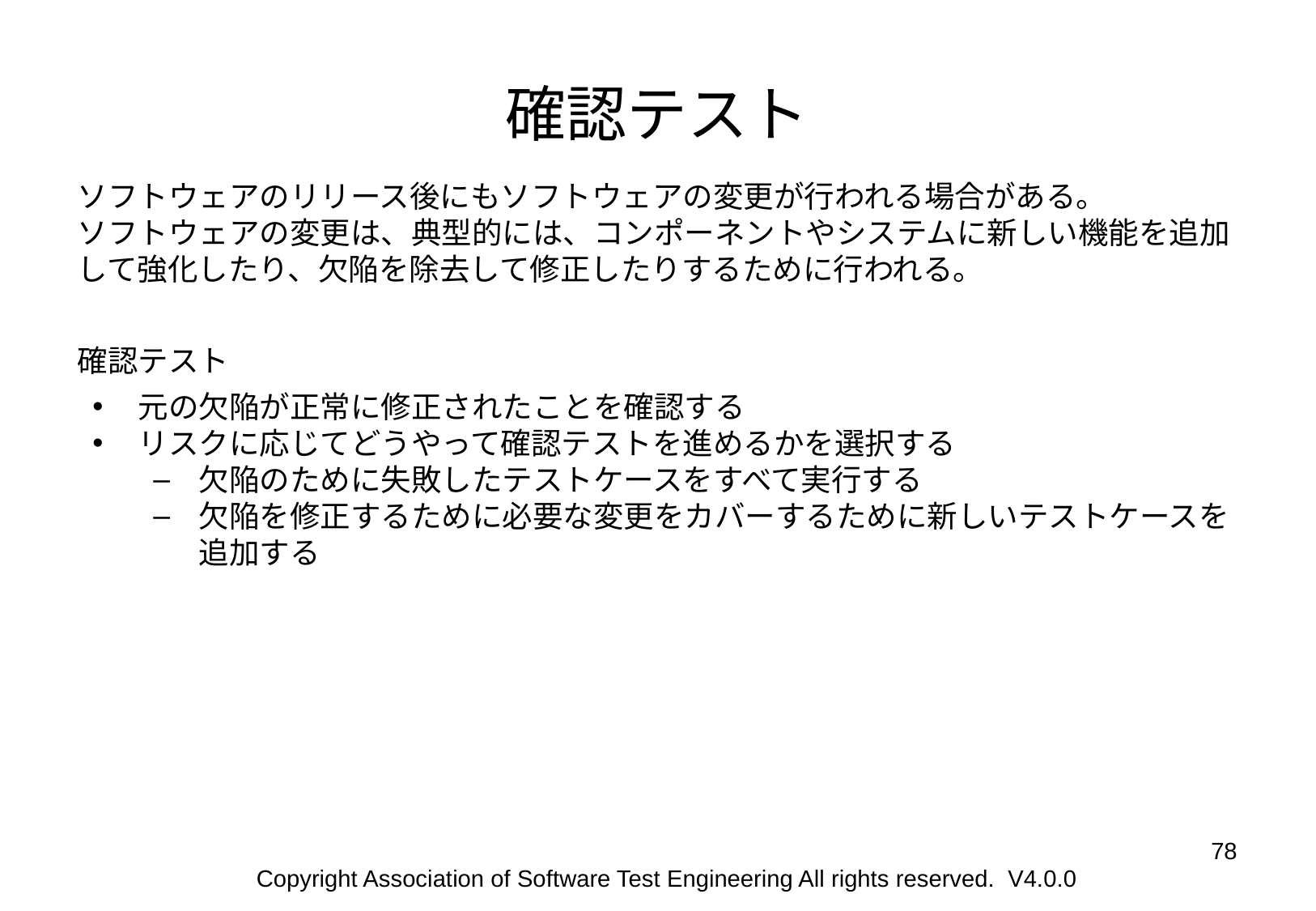

# 確認テスト
ソフトウェアのリリース後にもソフトウェアの変更が行われる場合がある。
ソフトウェアの変更は、典型的には、コンポーネントやシステムに新しい機能を追加して強化したり、欠陥を除去して修正したりするために行われる。

確認テスト
元の欠陥が正常に修正されたことを確認する
リスクに応じてどうやって確認テストを進めるかを選択する
欠陥のために失敗したテストケースをすべて実行する
欠陥を修正するために必要な変更をカバーするために新しいテストケースを追加する
78
Copyright Association of Software Test Engineering All rights reserved.  V4.0.0